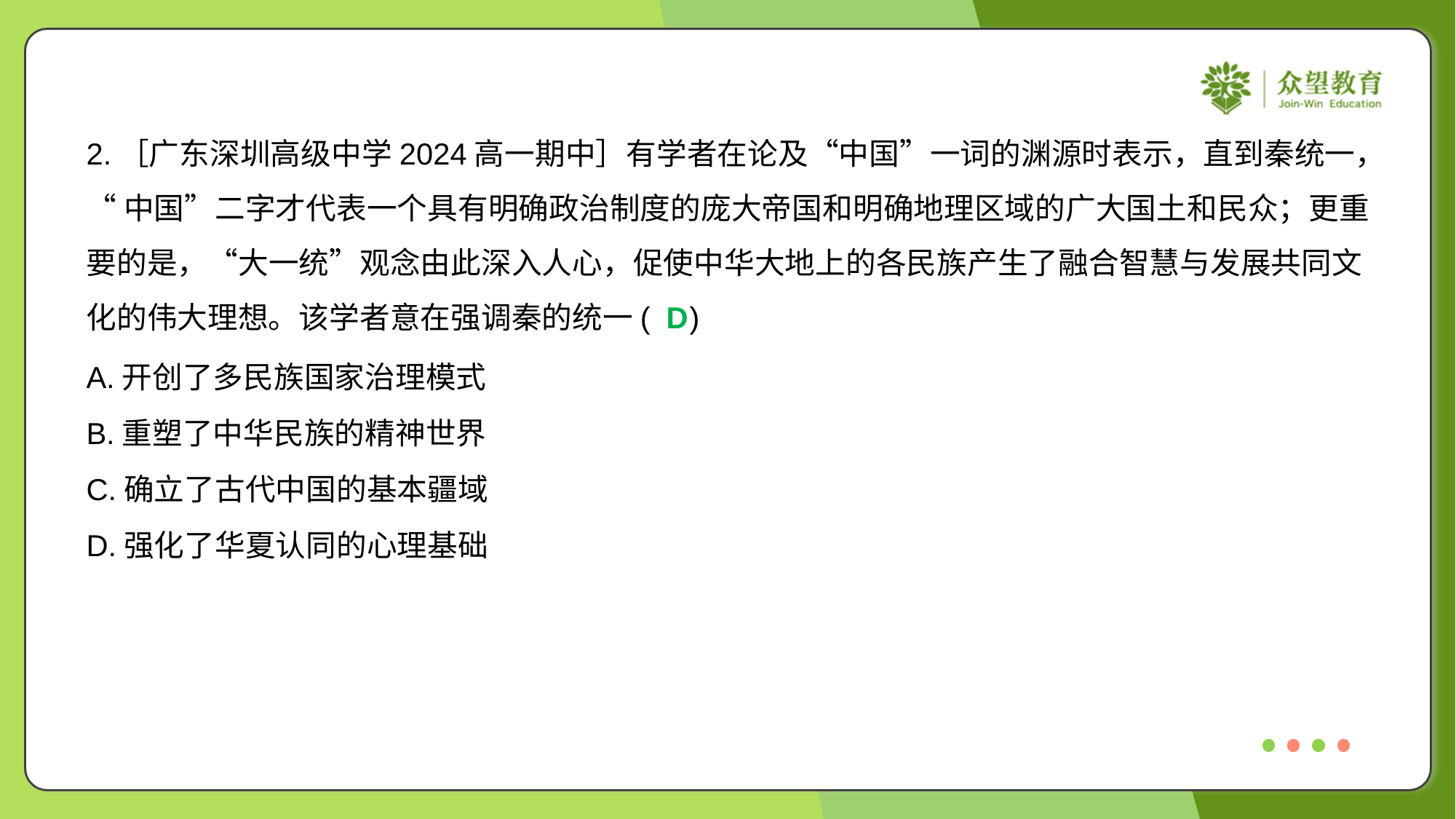

2.［广东深圳高级中学2024高一期中］有学者在论及“中国”一词的渊源时表示，直到秦统一，
“中国”二字才代表一个具有明确政治制度的庞大帝国和明确地理区域的广大国土和民众；更重
要的是，“大一统”观念由此深入人心，促使中华大地上的各民族产生了融合智慧与发展共同文
化的伟大理想。该学者意在强调秦的统一(     )
D
A.开创了多民族国家治理模式
B.重塑了中华民族的精神世界
C.确立了古代中国的基本疆域
D.强化了华夏认同的心理基础